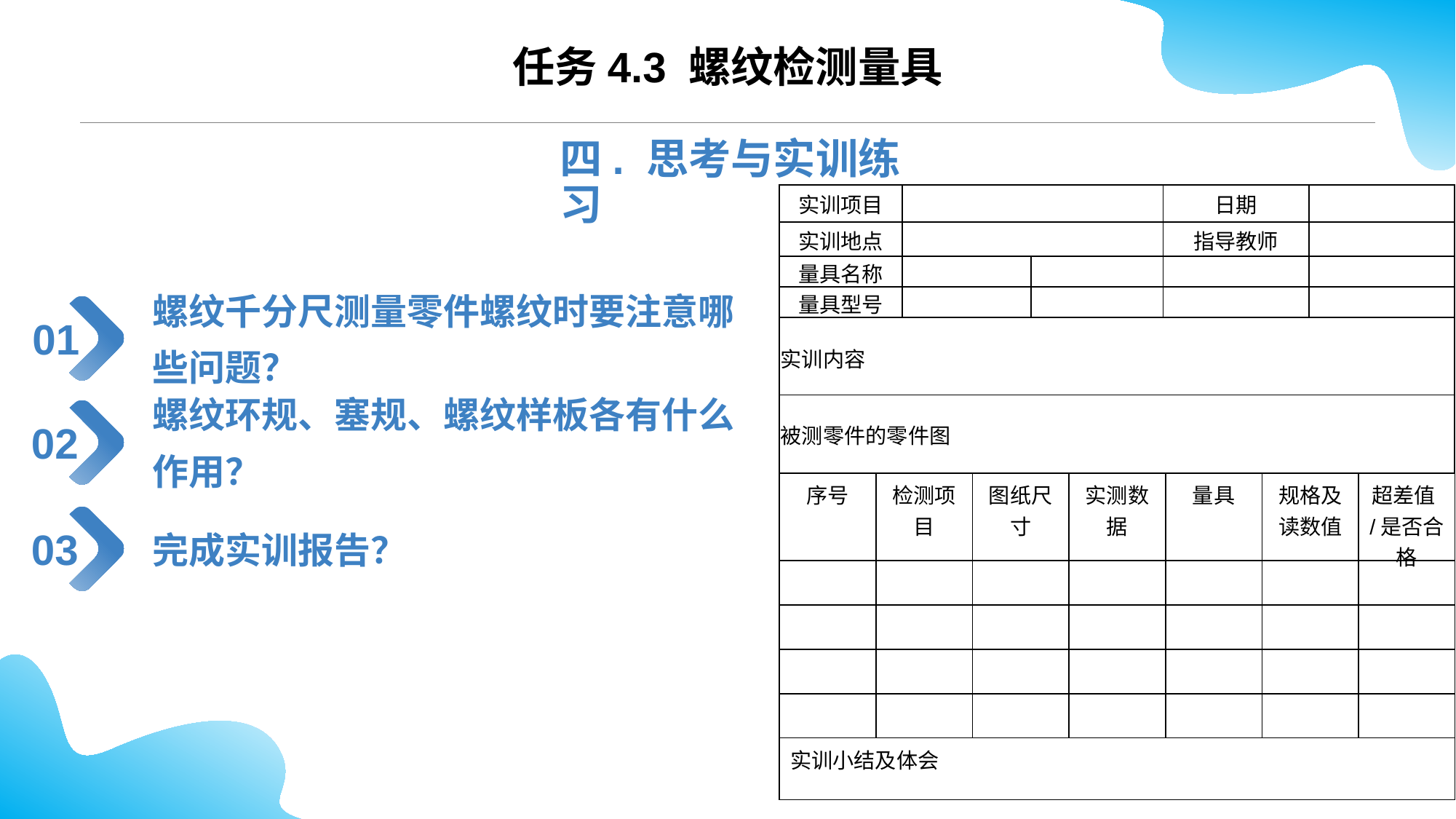

任务4.3 螺纹检测量具
四. 思考与实训练习
| 实训项目 |  |  | 日期 |  |
| --- | --- | --- | --- | --- |
| 实训地点 |  |  | 指导教师 |  |
| 量具名称 |  |  |  |  |
| 量具型号 |  |  |  |  |
| 实训内容 |  |  |  |  |
| 被测零件的零件图 |  |  |  |  |
螺纹千分尺测量零件螺纹时要注意哪些问题？
01

螺纹环规、塞规、螺纹样板各有什么作用？
02

| 序号 | 检测项目 | 图纸尺寸 | 实测数据 | 量具 | 规格及读数值 | 超差值/是否合格 |
| --- | --- | --- | --- | --- | --- | --- |
|  |  |  |  |  |  |  |
|  |  |  |  |  |  |  |
|  |  |  |  |  |  |  |
|  |  |  |  |  |  |  |
| 实训小结及体会 |  |  |  |  |  |  |
完成实训报告？
03